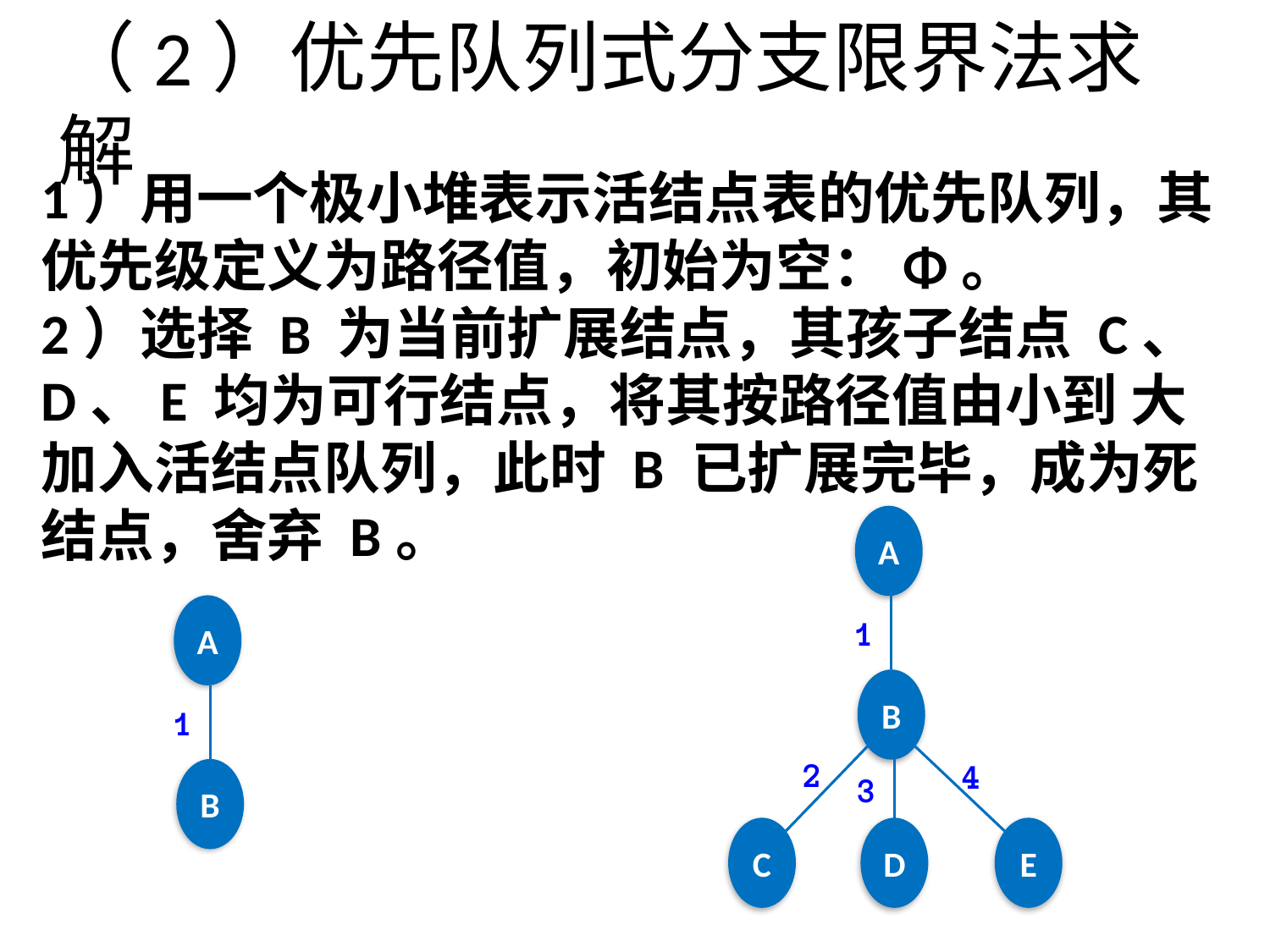

# （2）优先队列式分支限界法求解
1）用一个极小堆表示活结点表的优先队列，其优先级定义为路径值，初始为空：Φ。
2）选择 B 为当前扩展结点，其孩子结点 C、D、E 均为可行结点，将其按路径值由小到 大加入活结点队列，此时 B 已扩展完毕，成为死结点，舍弃 B。
A
A
1
B
1
2
4
B
3
C
D
E